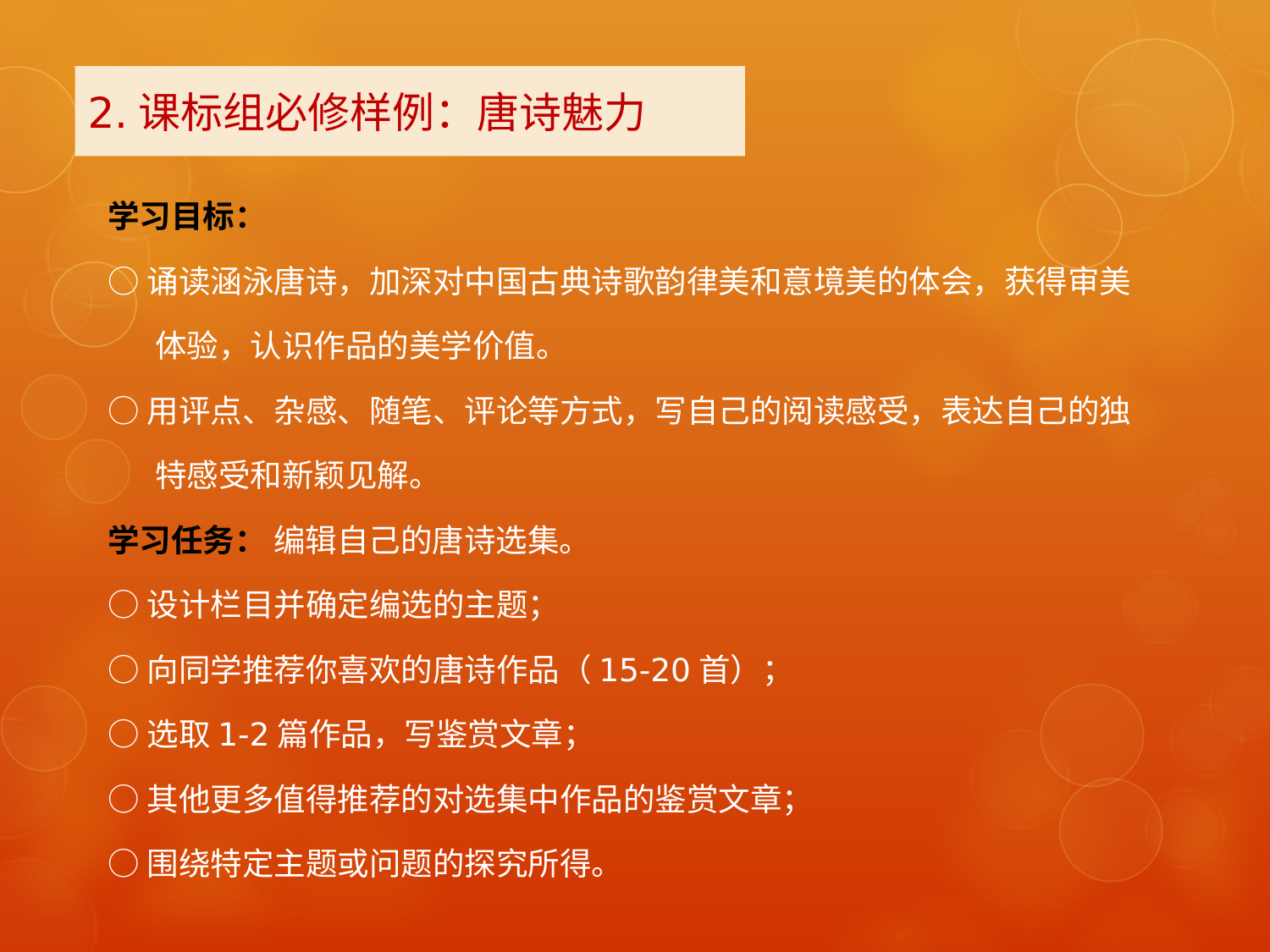

# 2.课标组必修样例：唐诗魅力
学习目标：
○诵读涵泳唐诗，加深对中国古典诗歌韵律美和意境美的体会，获得审美体验，认识作品的美学价值。
○用评点、杂感、随笔、评论等方式，写自己的阅读感受，表达自己的独特感受和新颖见解。
学习任务： 编辑自己的唐诗选集。
○设计栏目并确定编选的主题；
○向同学推荐你喜欢的唐诗作品（15-20首）；
○选取1-2篇作品，写鉴赏文章；
○其他更多值得推荐的对选集中作品的鉴赏文章；
○围绕特定主题或问题的探究所得。